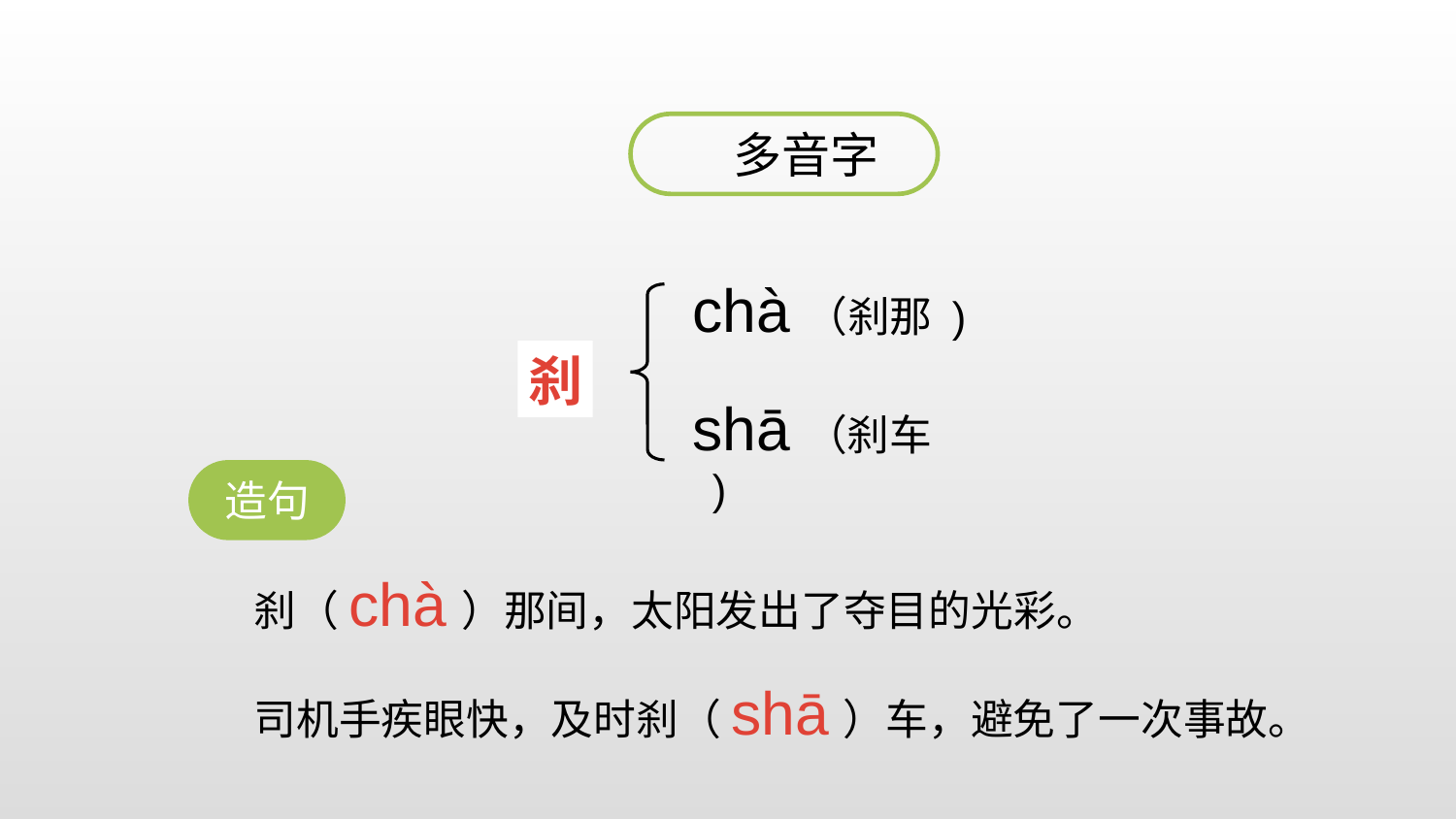

多音字
chà（刹那 )

刹
shā（刹车 )
造句
       刹（chà）那间，太阳发出了夺目的光彩。
       司机手疾眼快，及时刹（shā）车，避免了一次事故。